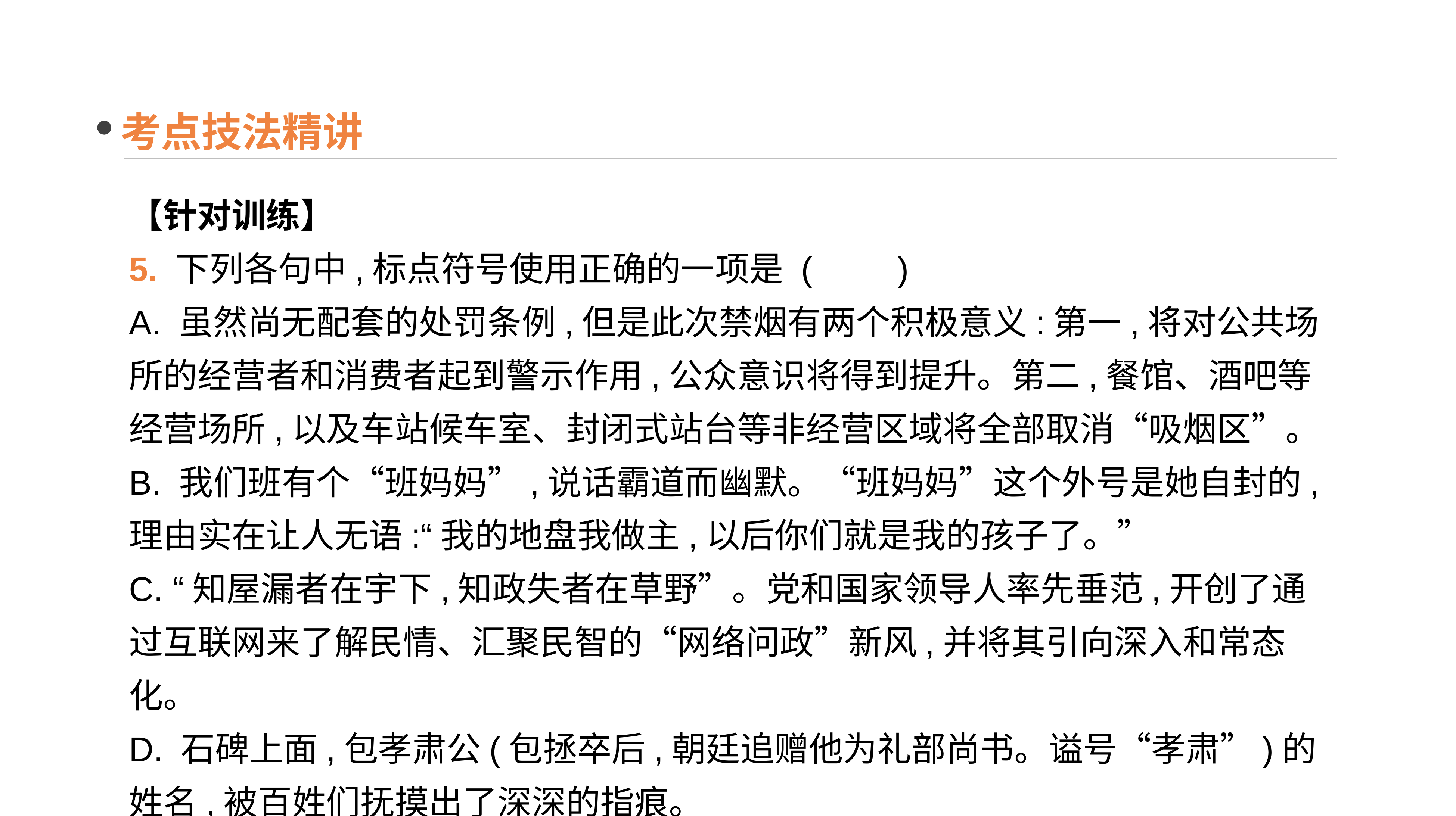

考点技法精讲

【针对训练】
5. 下列各句中,标点符号使用正确的一项是	(　　)
A. 虽然尚无配套的处罚条例,但是此次禁烟有两个积极意义:第一,将对公共场所的经营者和消费者起到警示作用,公众意识将得到提升。第二,餐馆、酒吧等经营场所,以及车站候车室、封闭式站台等非经营区域将全部取消“吸烟区”。
B. 我们班有个“班妈妈”,说话霸道而幽默。“班妈妈”这个外号是她自封的,理由实在让人无语:“我的地盘我做主,以后你们就是我的孩子了。”
C. “知屋漏者在宇下,知政失者在草野”。党和国家领导人率先垂范,开创了通过互联网来了解民情、汇聚民智的“网络问政”新风,并将其引向深入和常态化。
D. 石碑上面,包孝肃公(包拯卒后,朝廷追赠他为礼部尚书。谥号“孝肃”)的姓名,被百姓们抚摸出了深深的指痕。